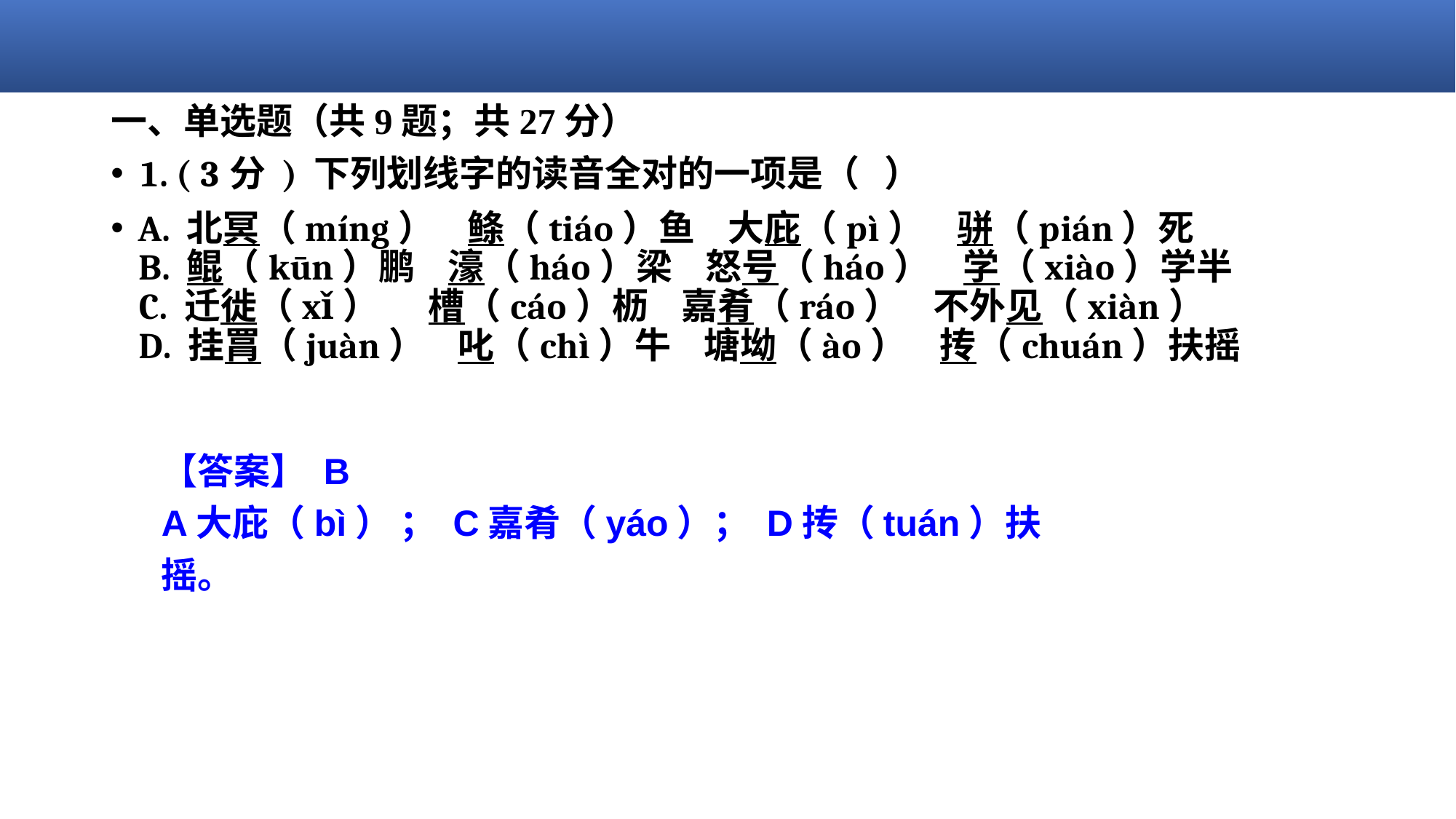

# 一、单选题（共9题；共27分）
1. ( 3分 ) 下列划线字的读音全对的一项是（   ）
A. 北冥（míng）    鲦（tiáo）鱼    大庇（pì）    骈（pián）死
B. 鲲（kūn）鹏    濠（háo）梁    怒号（háo）    学（xiào）学半
C. 迁徙（xǐ）      槽（cáo）枥    嘉肴（ráo）    不外见（xiàn）
D. 挂罥（juàn）    叱（chì）牛    塘坳（ào）    抟（chuán）扶摇
【答案】 B
A大庇（bì） ； C嘉肴（yáo）； D抟（tuán）扶摇。